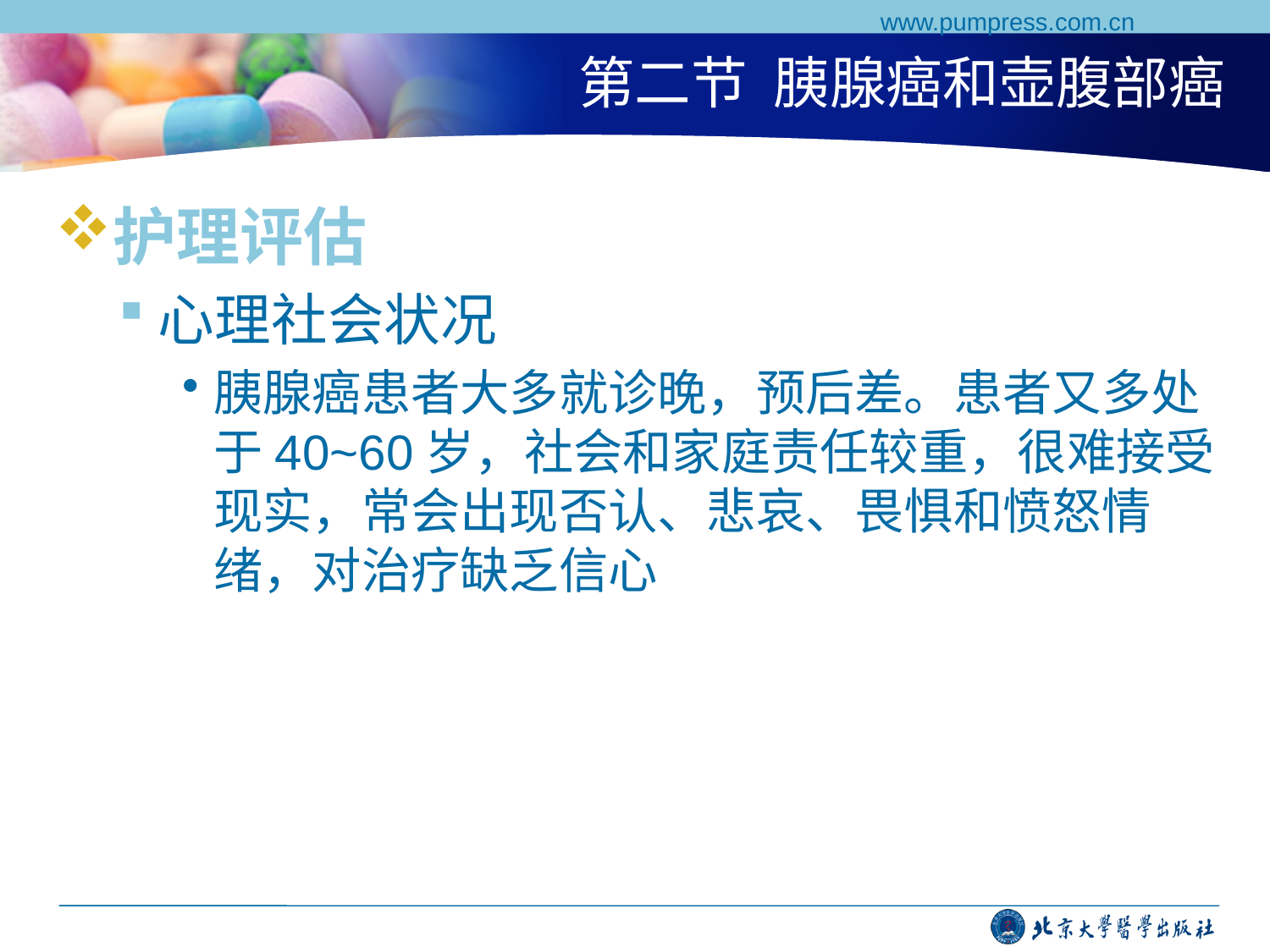

www.pumpress.com.cn
# 第二节  胰腺癌和壶腹部癌
护理评估
心理社会状况
胰腺癌患者大多就诊晚，预后差。患者又多处于40~60岁，社会和家庭责任较重，很难接受现实，常会出现否认、悲哀、畏惧和愤怒情绪，对治疗缺乏信心